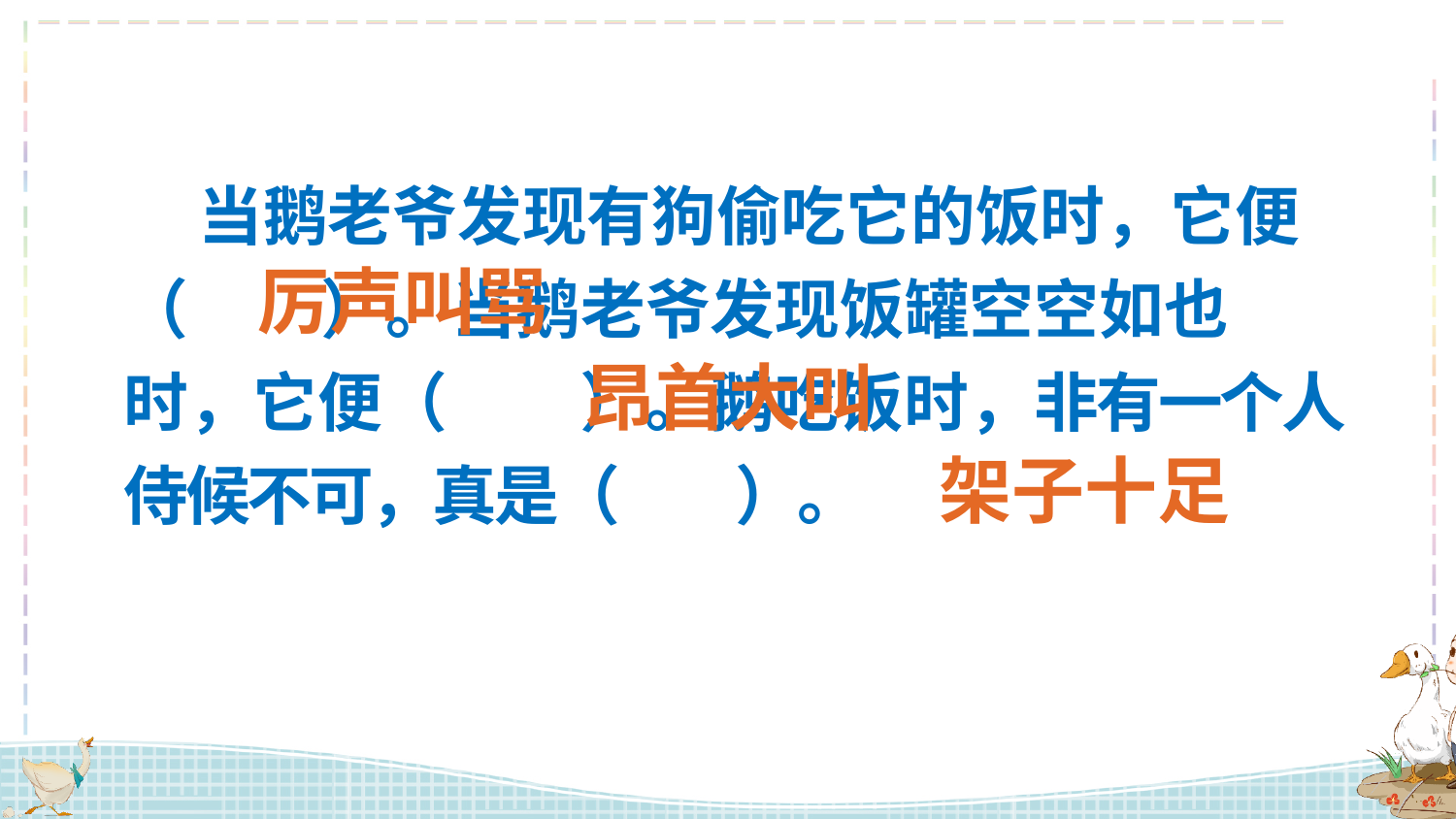

当鹅老爷发现有狗偷吃它的饭时，它便（         ）。当鹅老爷发现饭罐空空如也时，它便（         ）。鹅吃饭时，非有一个人侍候不可，真是（          ）。
厉声叫骂
昂首大叫
架子十足